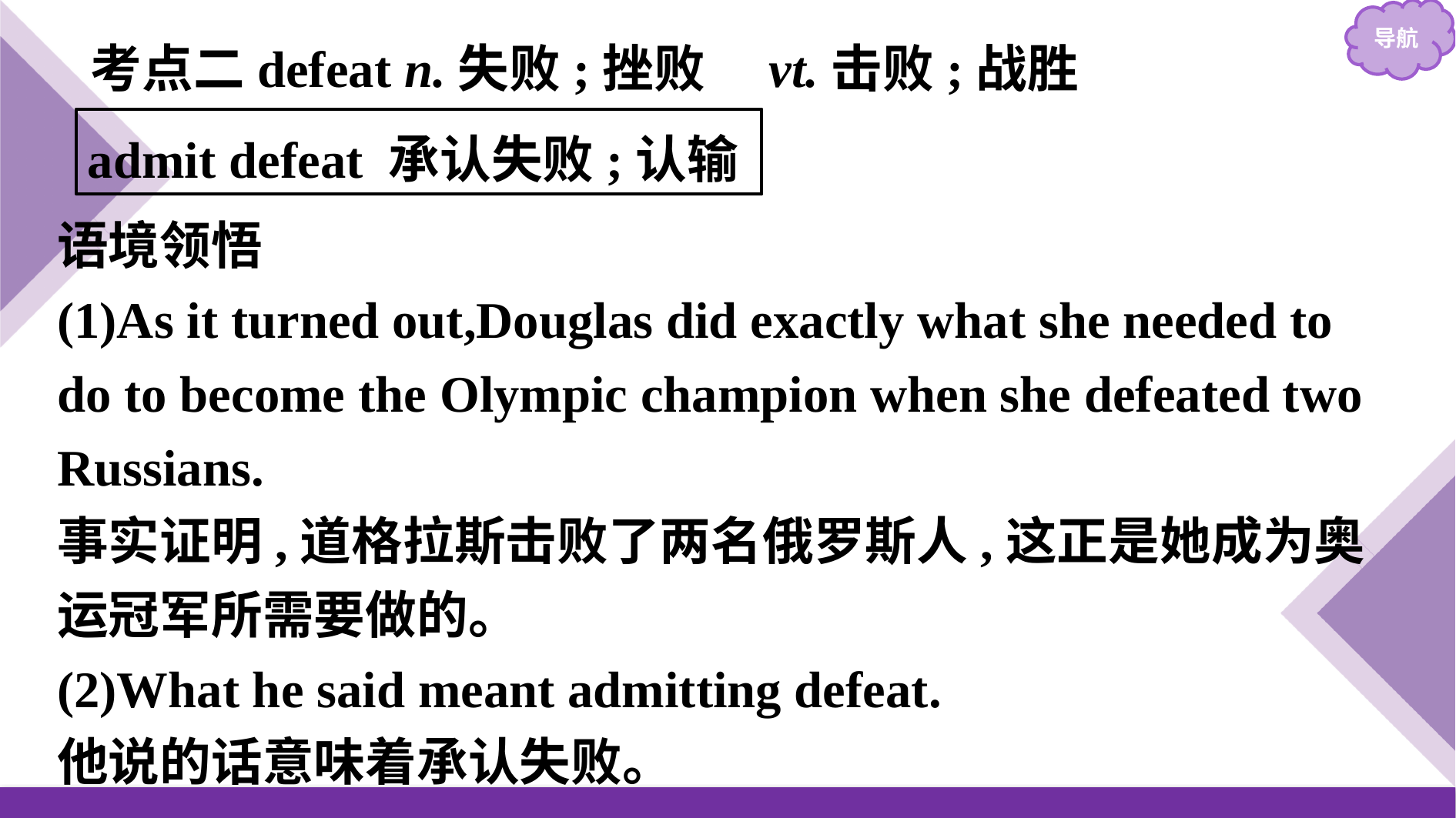

考点二defeat n.失败;挫败　vt.击败;战胜
admit defeat 承认失败;认输
语境领悟
(1)As it turned out,Douglas did exactly what she needed to do to become the Olympic champion when she defeated two Russians.
事实证明,道格拉斯击败了两名俄罗斯人,这正是她成为奥运冠军所需要做的。
(2)What he said meant admitting defeat.
他说的话意味着承认失败。